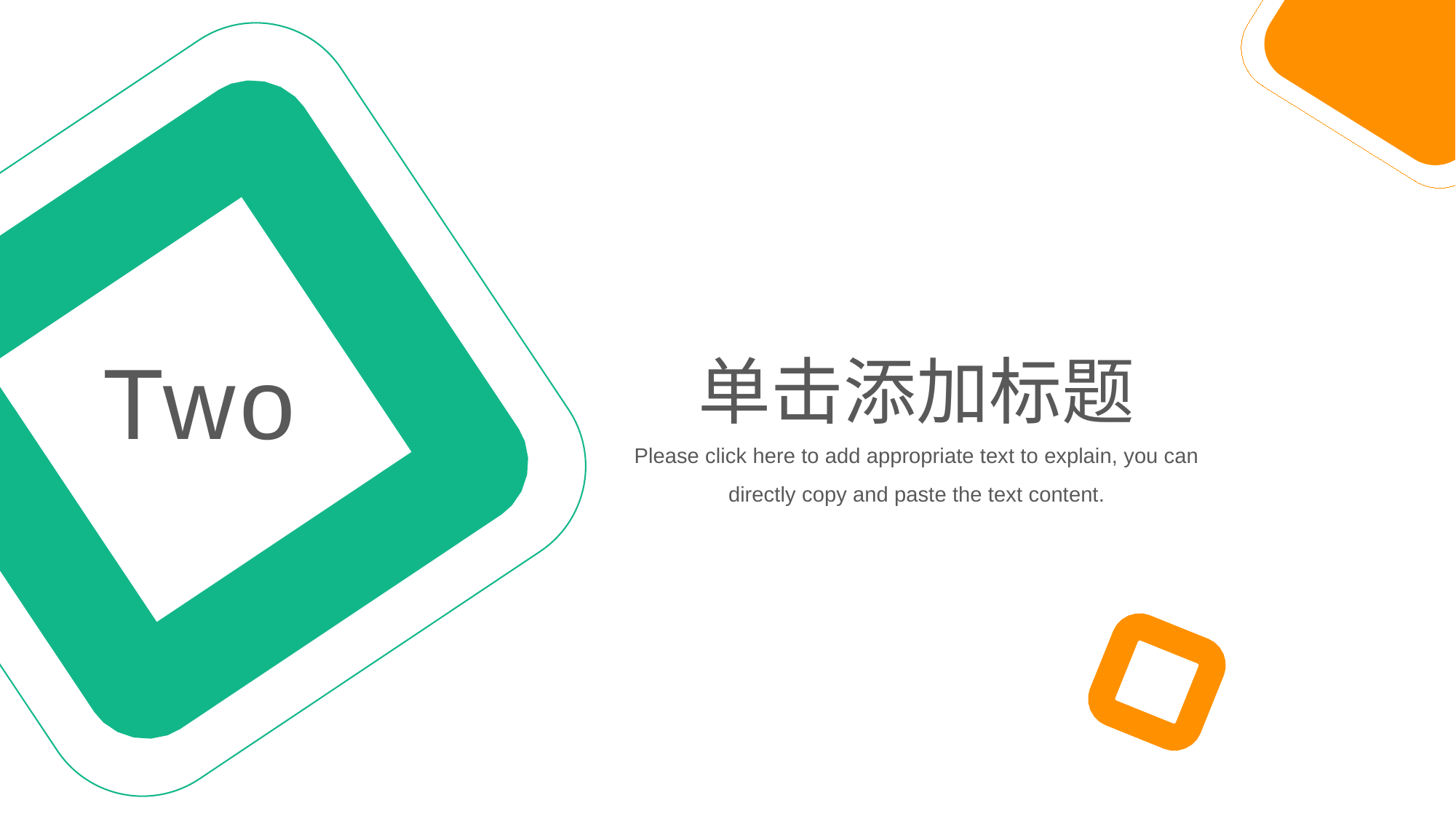

Two
单击添加标题
Please click here to add appropriate text to explain, you can directly copy and paste the text content.